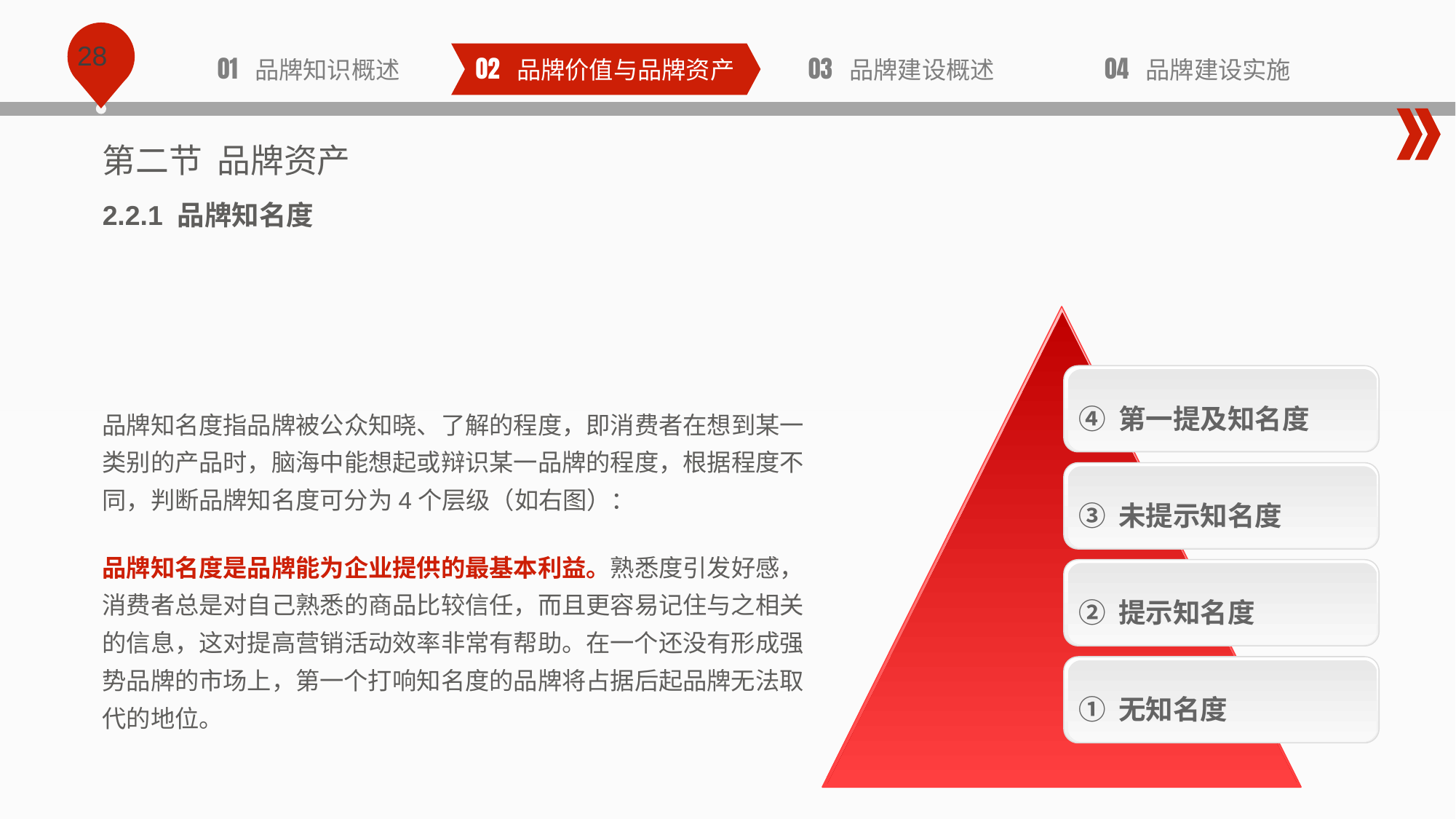

01  品牌知识概述
02  品牌价值与品牌资产
03  品牌建设概述
04  品牌建设实施
第二节  品牌资产
2.2.1 品牌知名度

④ 第一提及知名度
品牌知名度指品牌被公众知晓、了解的程度，即消费者在想到某一类别的产品时，脑海中能想起或辩识某一品牌的程度，根据程度不同，判断品牌知名度可分为4个层级（如右图）：

③ 未提示知名度
品牌知名度是品牌能为企业提供的最基本利益。熟悉度引发好感，消费者总是对自己熟悉的商品比较信任，而且更容易记住与之相关的信息，这对提高营销活动效率非常有帮助。在一个还没有形成强势品牌的市场上，第一个打响知名度的品牌将占据后起品牌无法取代的地位。

② 提示知名度

① 无知名度